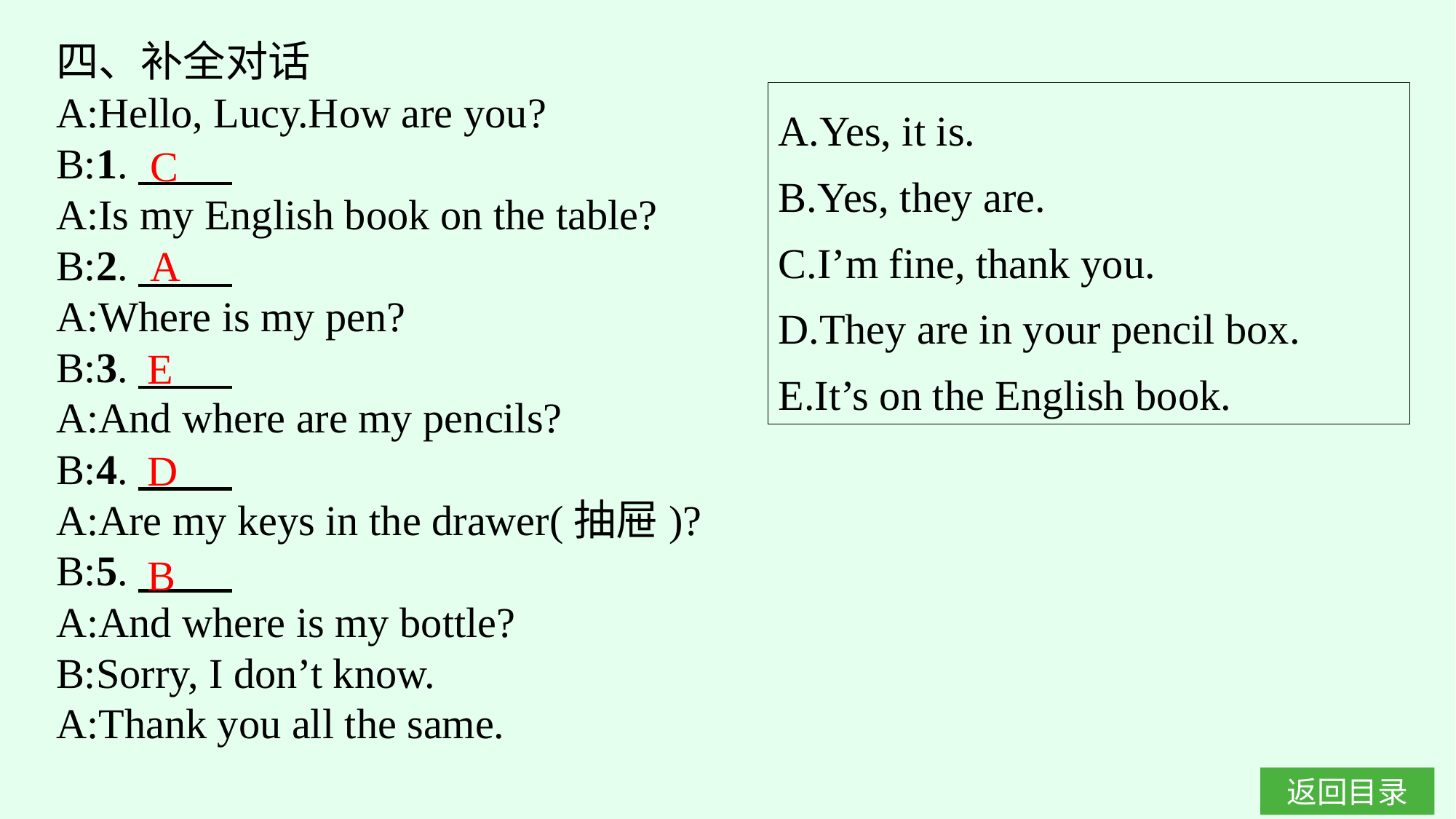

四、补全对话
A:Hello, Lucy.How are you?
B:1.
A:Is my English book on the table?
B:2.
A:Where is my pen?
B:3.
A:And where are my pencils?
B:4.
A:Are my keys in the drawer(抽屉)?
B:5.
A:And where is my bottle?
B:Sorry, I don’t know.
A:Thank you all the same.
A.Yes, it is.
B.Yes, they are.
C.I’m fine, thank you.
D.They are in your pencil box.
E.It’s on the English book.
C
A
E
D
B